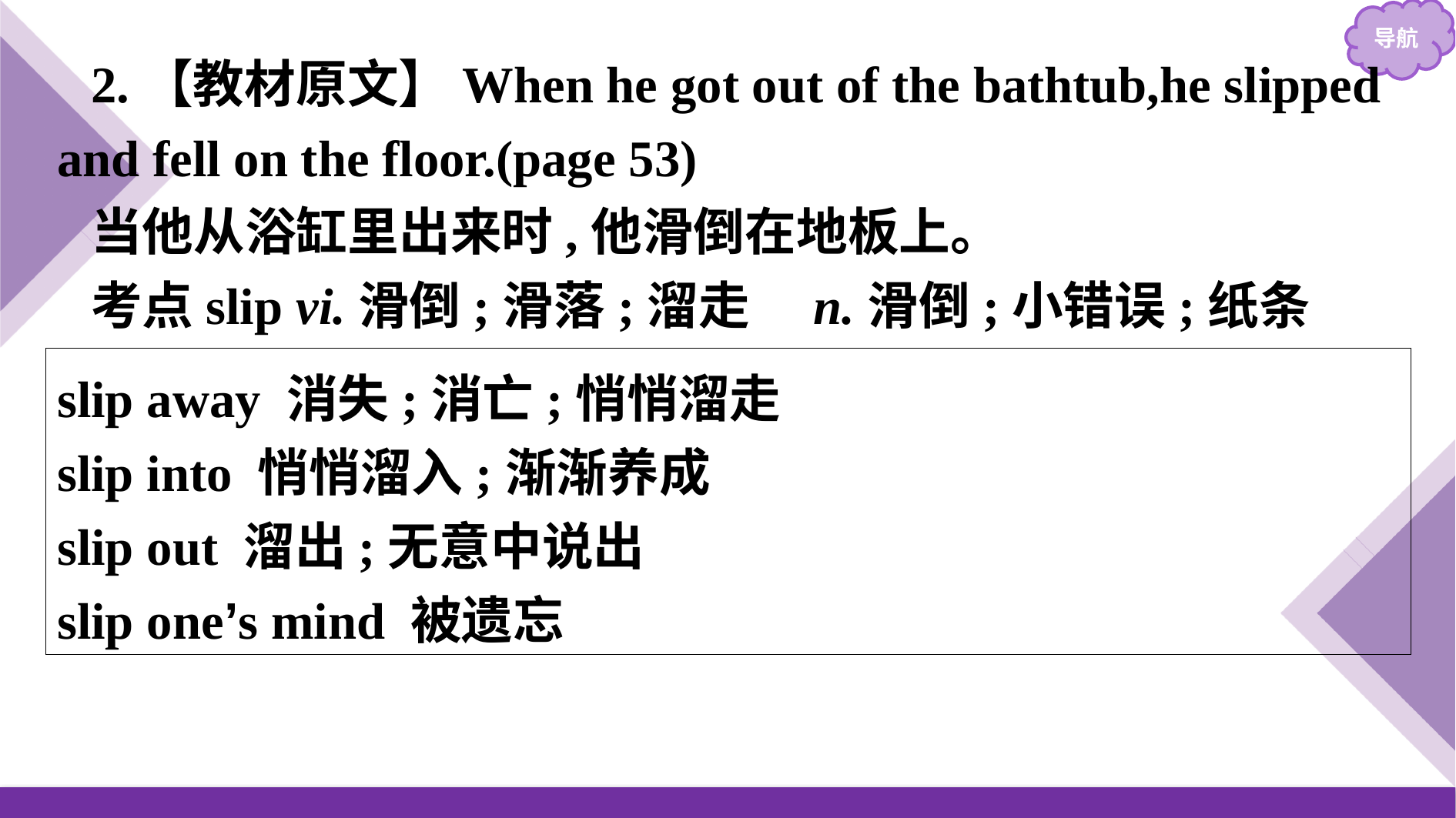

2.【教材原文】When he got out of the bathtub,he slipped and fell on the floor.(page 53)
当他从浴缸里出来时,他滑倒在地板上。
考点slip vi.滑倒;滑落;溜走　n.滑倒;小错误;纸条
slip away 消失;消亡;悄悄溜走
slip into 悄悄溜入;渐渐养成
slip out 溜出;无意中说出
slip one’s mind 被遗忘